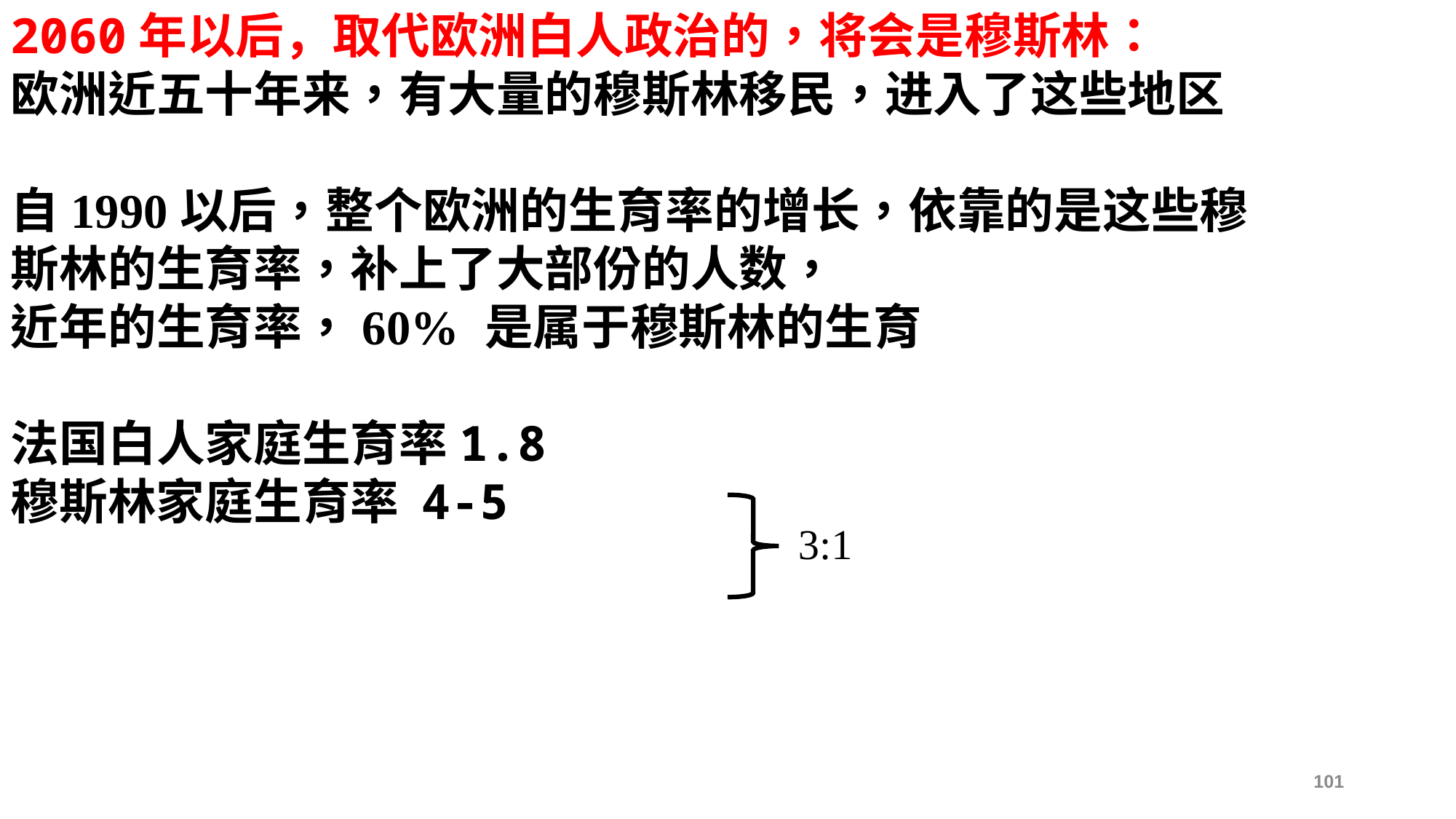

2060年以后，取代欧洲白人政治的，将会是穆斯林：
欧洲近五十年来，有大量的穆斯林移民，进入了这些地区

自1990以后，整个欧洲的生育率的增长，依靠的是这些穆斯林的生育率，补上了大部份的人数，
近年的生育率，60% 是属于穆斯林的生育

法国白人家庭生育率1.8
穆斯林家庭生育率 4-5

3:1
101